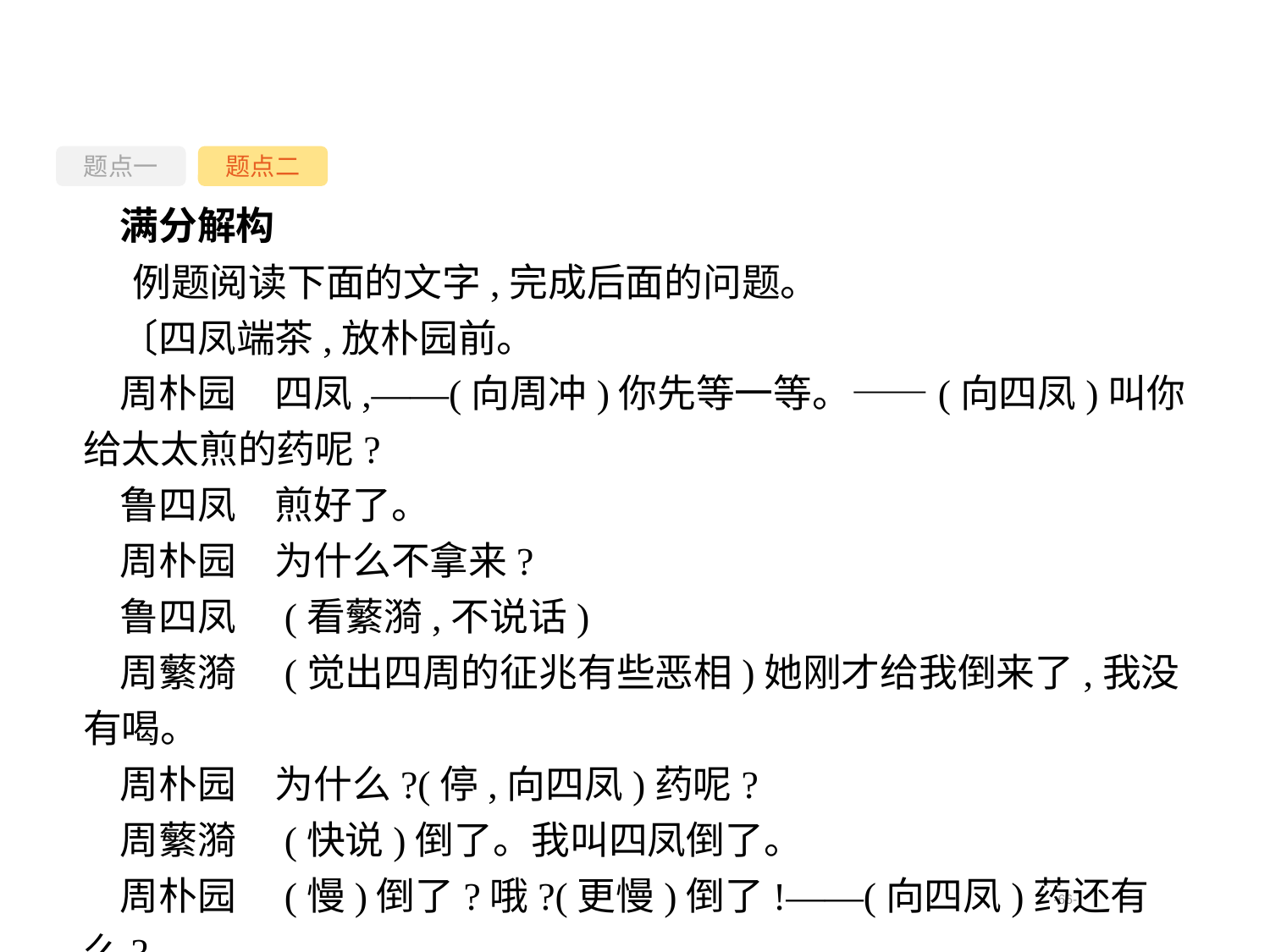

题点一
题点二
满分解构
例题阅读下面的文字,完成后面的问题。
〔四凤端茶,放朴园前。
周朴园　四凤,——(向周冲)你先等一等。——(向四凤)叫你给太太煎的药呢?
鲁四凤　煎好了。
周朴园　为什么不拿来?
鲁四凤　(看蘩漪,不说话)
周蘩漪　(觉出四周的征兆有些恶相)她刚才给我倒来了,我没有喝。
周朴园　为什么?(停,向四凤)药呢?
周蘩漪　(快说)倒了。我叫四凤倒了。
周朴园　(慢)倒了?哦?(更慢)倒了!——(向四凤)药还有么?
-66-